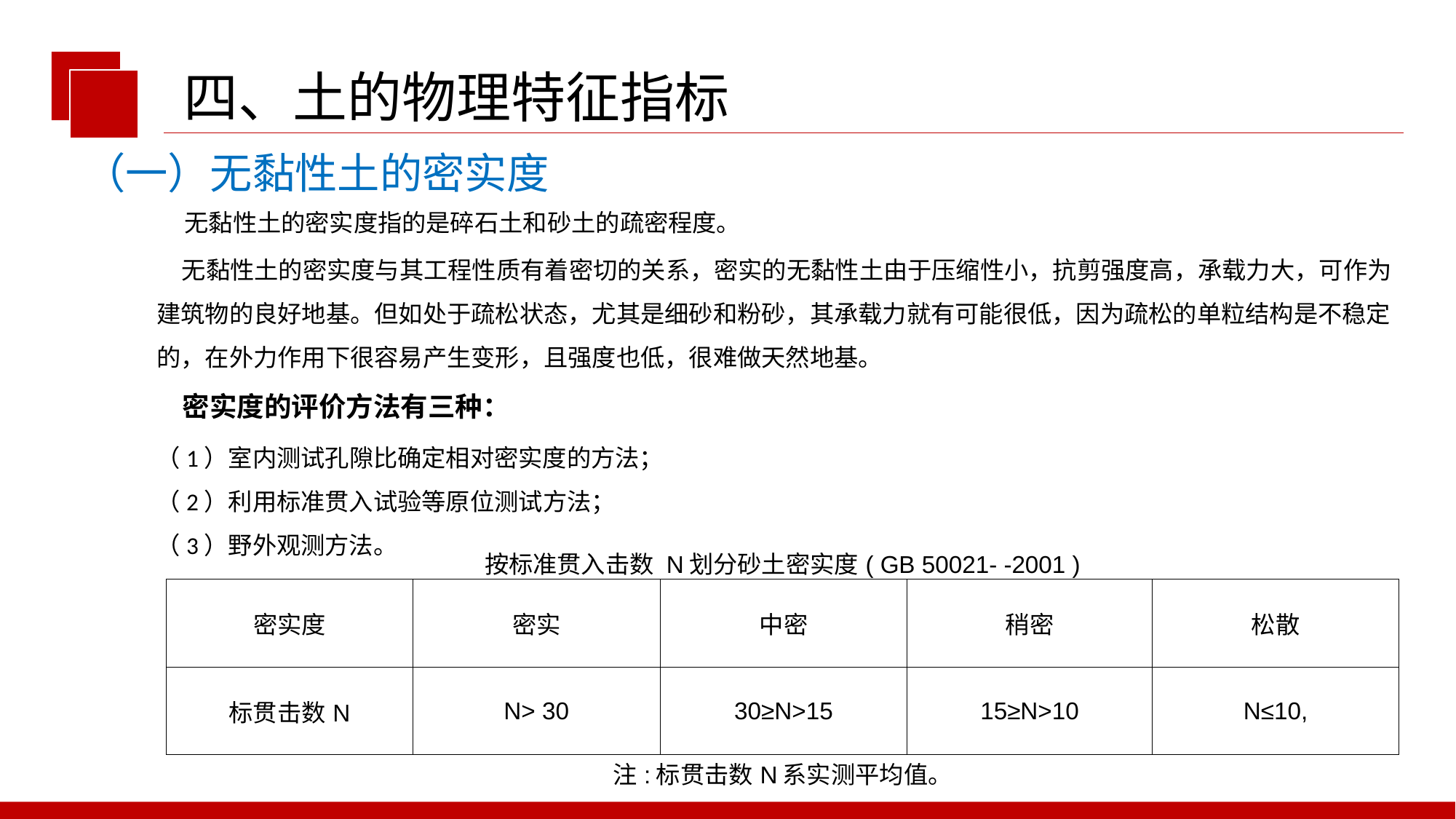

四、土的物理特征指标

（一）无黏性土的密实度
无黏性土的密实度指的是碎石土和砂土的疏密程度。
   无黏性土的密实度与其工程性质有着密切的关系，密实的无黏性土由于压缩性小，抗剪强度高，承载力大，可作为建筑物的良好地基。但如处于疏松状态，尤其是细砂和粉砂，其承载力就有可能很低，因为疏松的单粒结构是不稳定的，在外力作用下很容易产生变形，且强度也低，很难做天然地基。
密实度的评价方法有三种：
（1）室内测试孔隙比确定相对密实度的方法；
（2）利用标准贯入试验等原位测试方法；
（3）野外观测方法。
| 按标准贯入击数 N划分砂土密实度( GB 50021- -2001 ) |  |  |  |  |
| --- | --- | --- | --- | --- |
| 密实度 | 密实 | 中密 | 稍密 | 松散 |
| 标贯击数N | N> 30 | 30≥N>15 | 15≥N>10 | N≤10, |
| 注:标贯击数N系实测平均值。 |  |  |  |  |